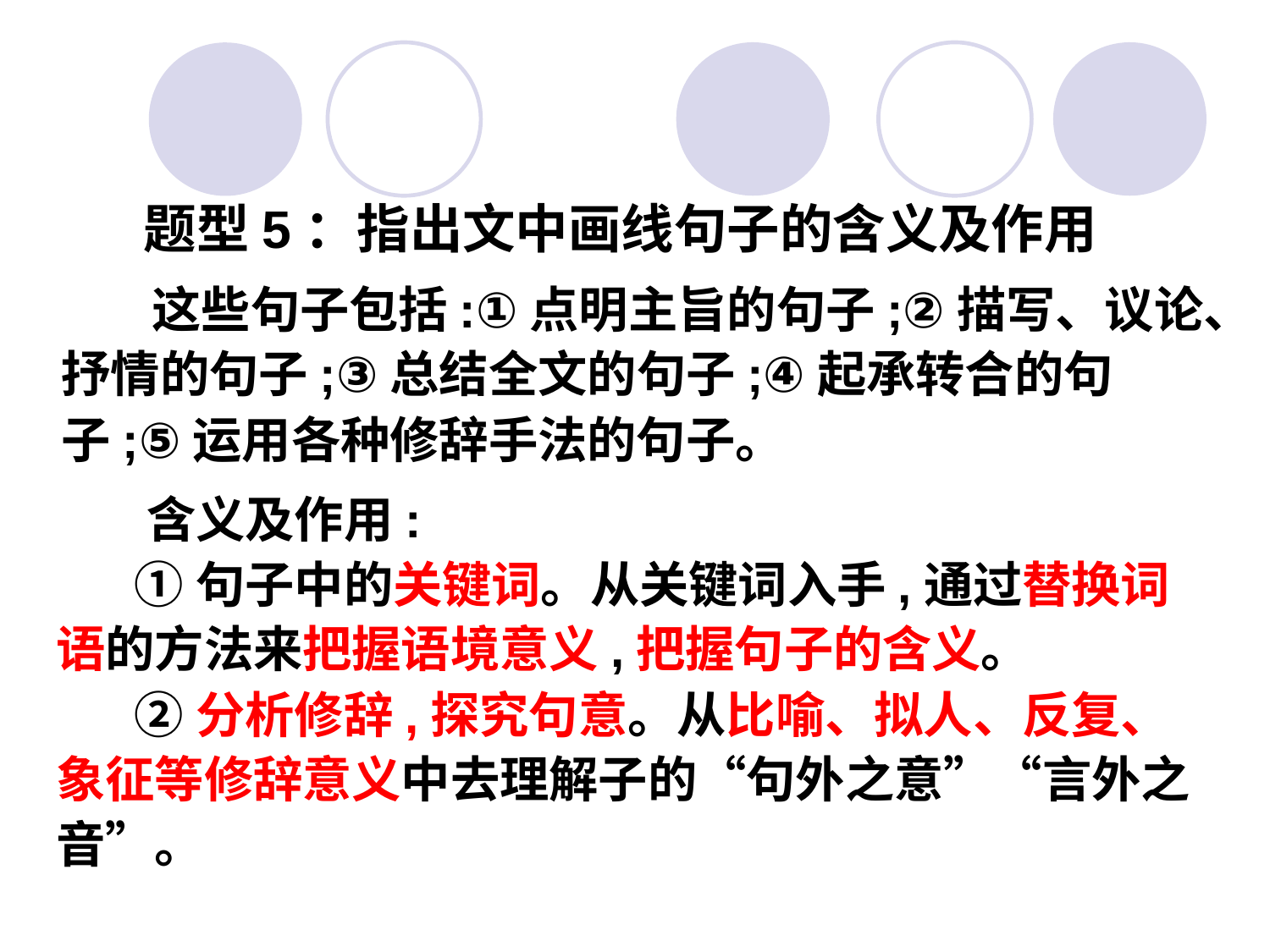

题型5：指出文中画线句子的含义及作用
       这些句子包括:①点明主旨的句子;②描写、议论、抒情的句子;③总结全文的句子;④起承转合的句子;⑤运用各种修辞手法的句子。
       含义及作用:
       ①句子中的关键词。从关键词入手,通过替换词语的方法来把握语境意义,把握句子的含义。
       ②分析修辞,探究句意。从比喻、拟人、反复、象征等修辞意义中去理解子的“句外之意”“言外之音”。